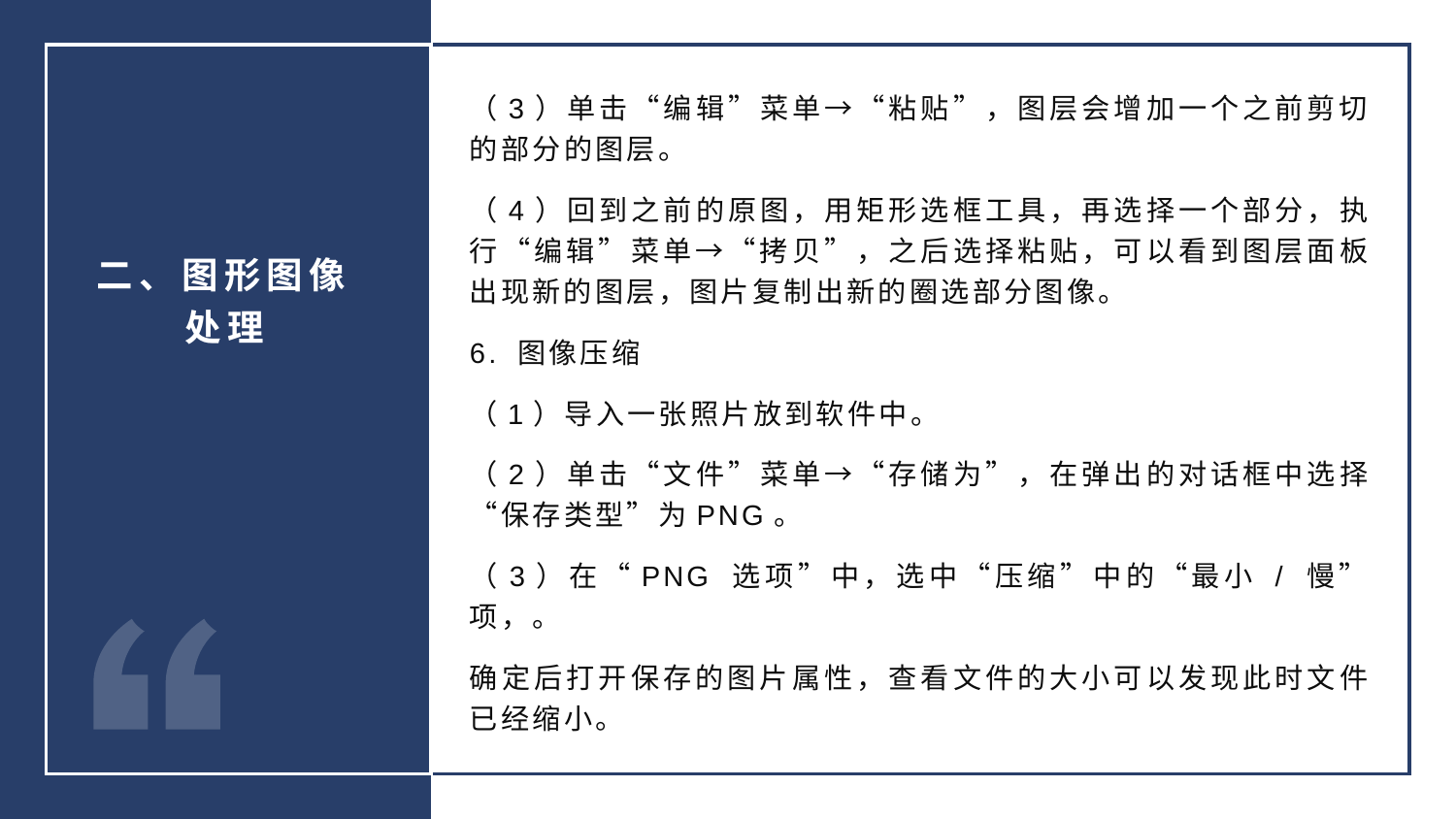

（3）单击“编辑”菜单→“粘贴”，图层会增加一个之前剪切的部分的图层。
（4）回到之前的原图，用矩形选框工具，再选择一个部分，执行“编辑”菜单→“拷贝”，之后选择粘贴，可以看到图层面板出现新的图层，图片复制出新的圈选部分图像。
6. 图像压缩
（1）导入一张照片放到软件中。
（2）单击“文件”菜单→“存储为”，在弹出的对话框中选择“保存类型”为PNG。
（3）在“PNG 选项”中，选中“压缩”中的“最小 / 慢”项，。
确定后打开保存的图片属性，查看文件的大小可以发现此时文件已经缩小。
二、图形图像处理